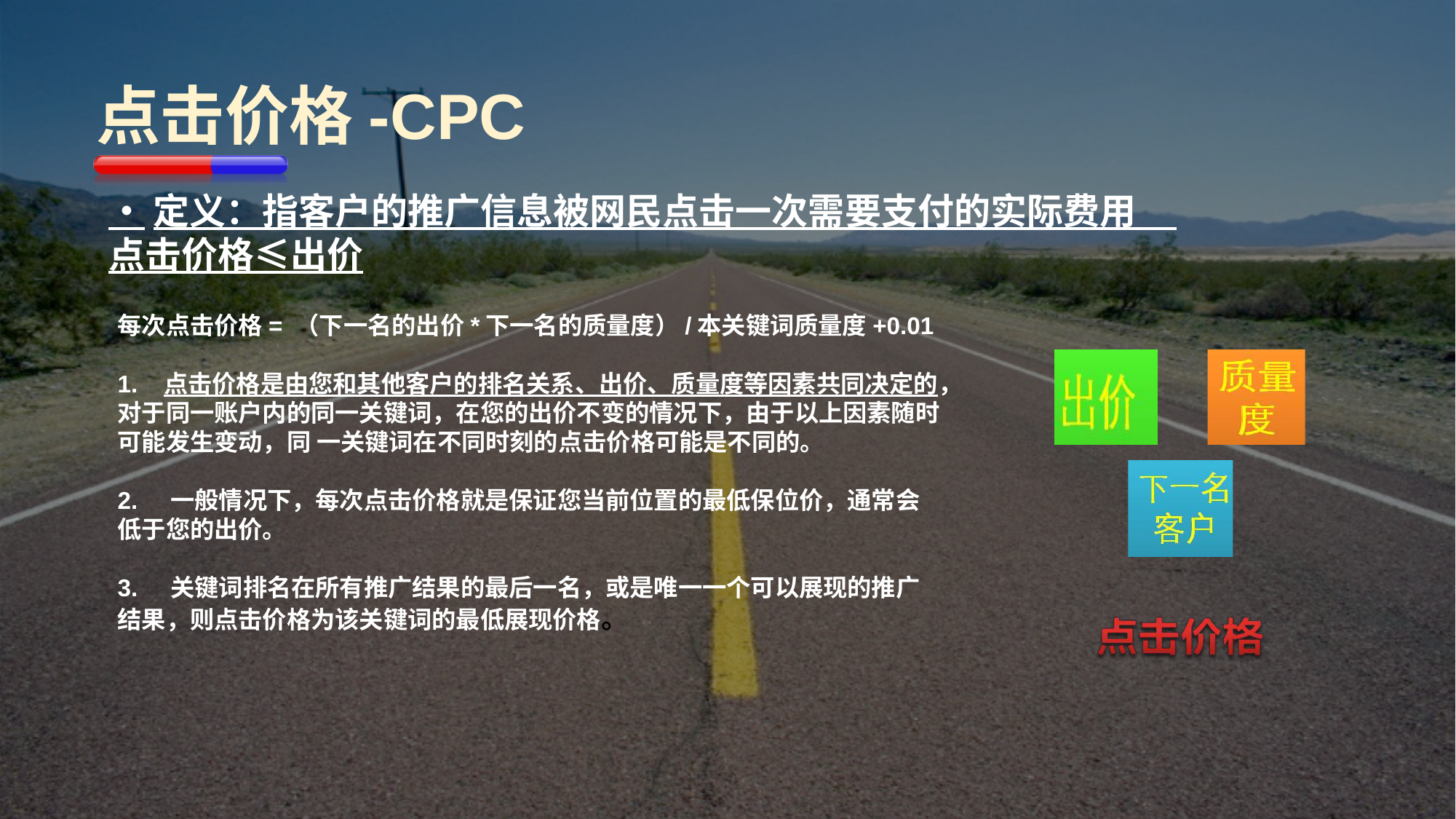

# 点击价格-CPC
•	定义：指客户的推广信息被网民点击一次需要支付的实际费用
点击价格≤出价
每次点击价格= （下一名的出价*下一名的质量度）/本关键词质量度+0.01

1.   点击价格是由您和其他客户的排名关系、出价、质量度等因素共同决定的，对于同一账户内的同一关键词，在您的出价不变的情况下，由于以上因素随时可能发生变动，同 一关键词在不同时刻的点击价格可能是不同的。

2.    一般情况下，每次点击价格就是保证您当前位置的最低保位价，通常会低于您的出价。

3.    关键词排名在所有推广结果的最后一名，或是唯一一个可以展现的推广结果，则点击价格为该关键词的最低展现价格。